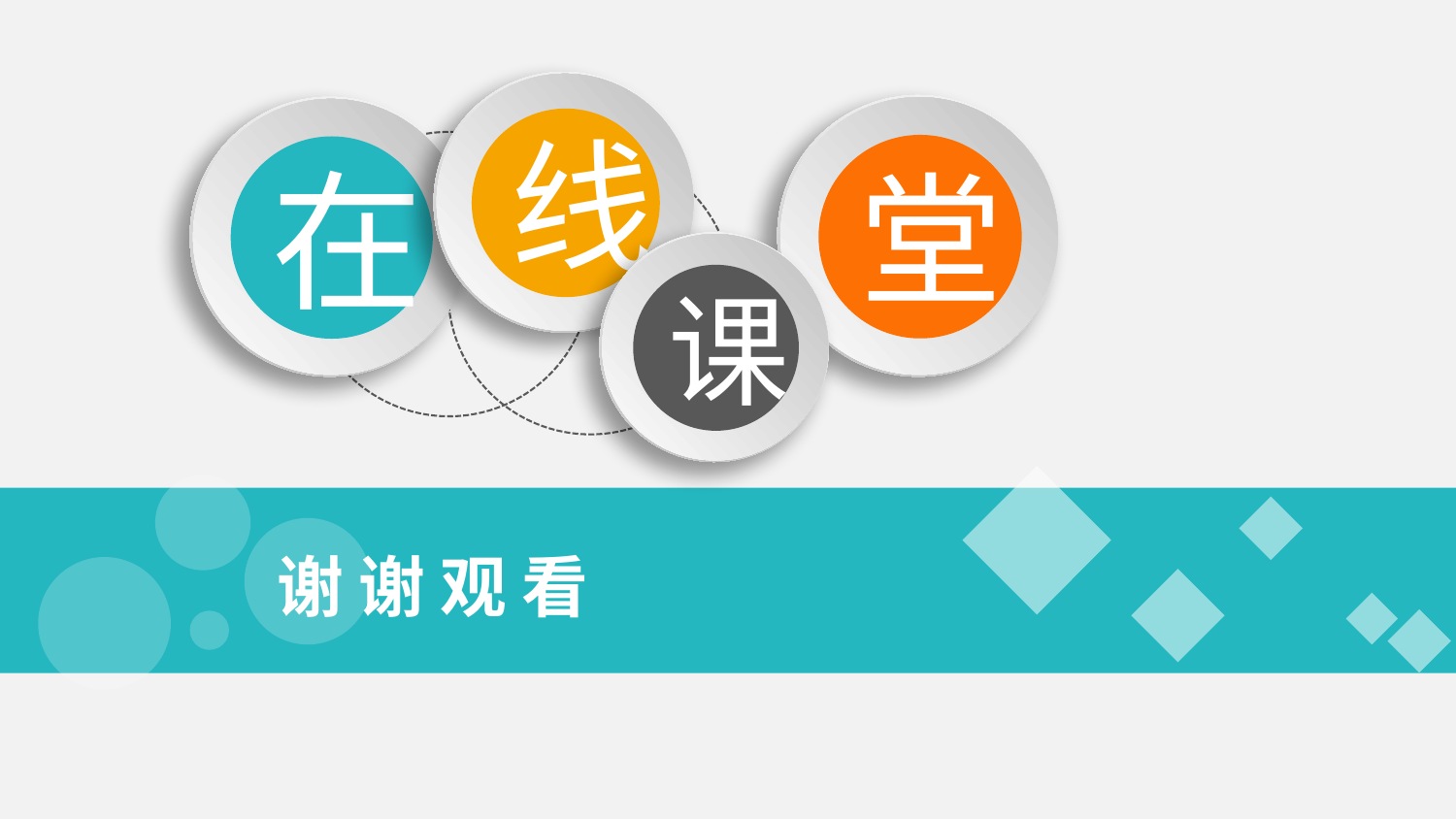

线

堂
在

课

谢 谢 观 看